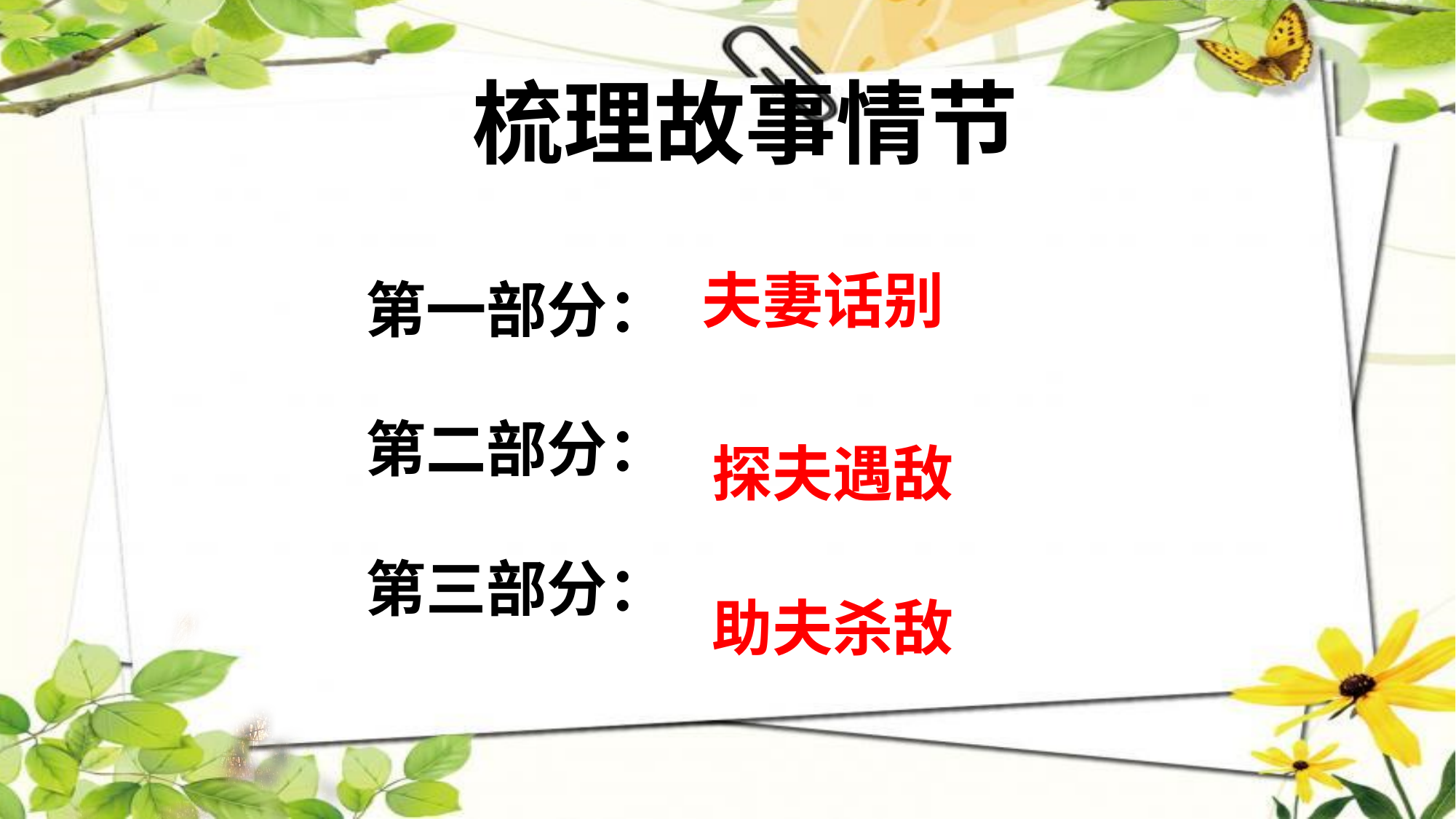

梳理故事情节
夫妻话别
第一部分：
第二部分：
第三部分：
探夫遇敌
助夫杀敌